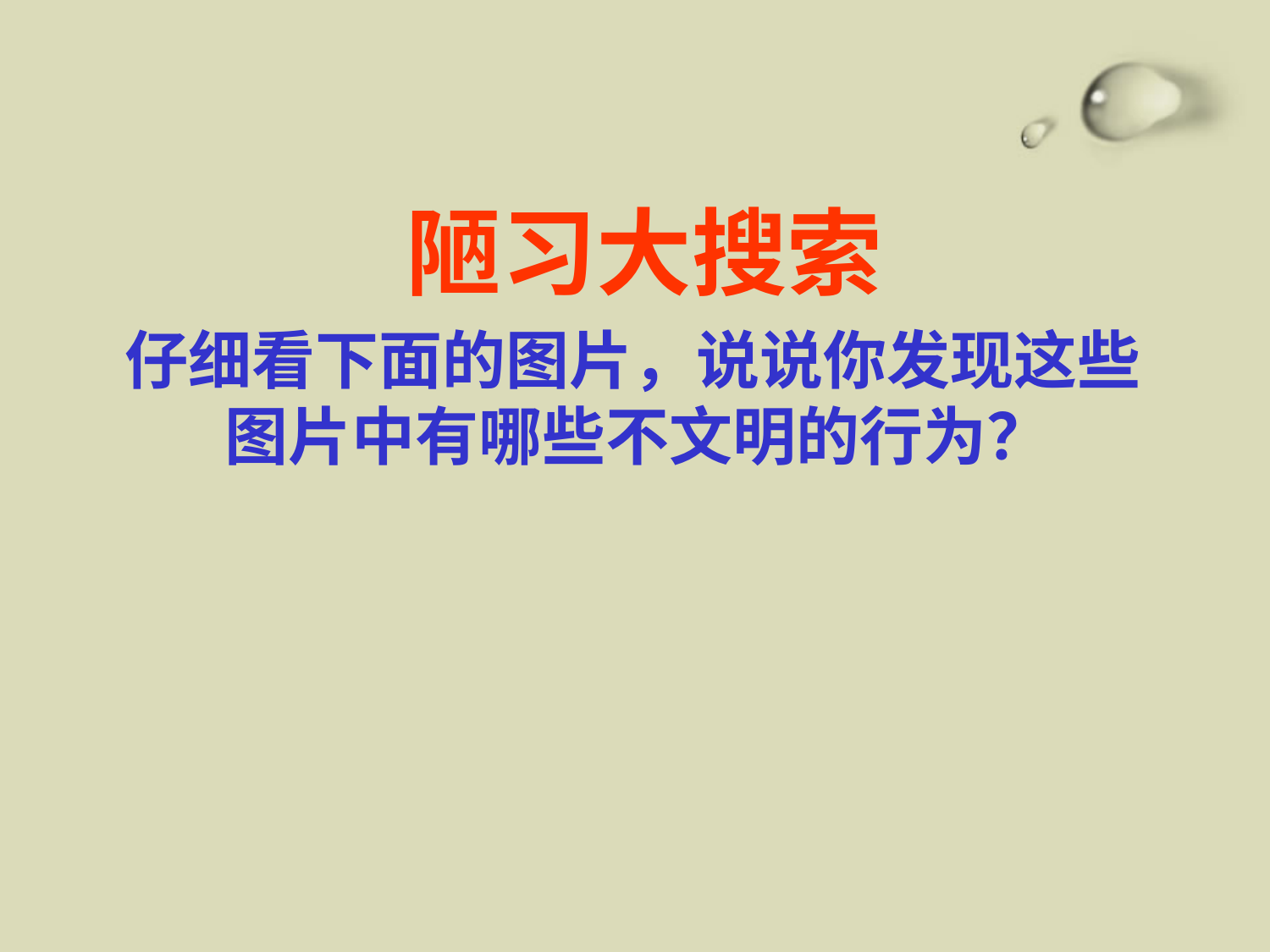

陋习大搜索
  仔细看下面的图片，说说你发现这些图片中有哪些不文明的行为？